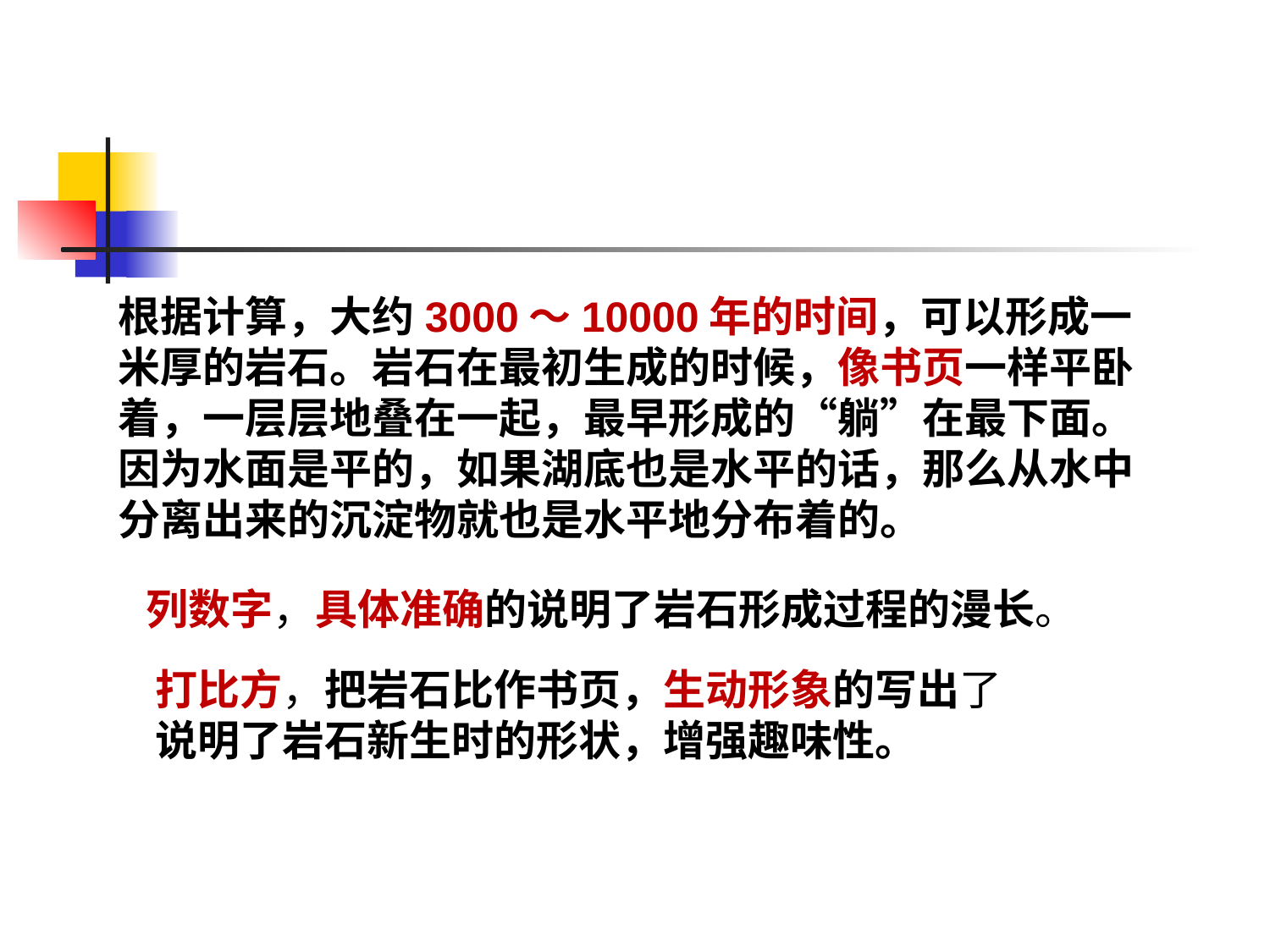

根据计算，大约3000～10000年的时间，可以形成一米厚的岩石。岩石在最初生成的时候，像书页一样平卧着，一层层地叠在一起，最早形成的“躺”在最下面。因为水面是平的，如果湖底也是水平的话，那么从水中分离出来的沉淀物就也是水平地分布着的。
列数字，具体准确的说明了岩石形成过程的漫长。
打比方，把岩石比作书页，生动形象的写出了
说明了岩石新生时的形状，增强趣味性。